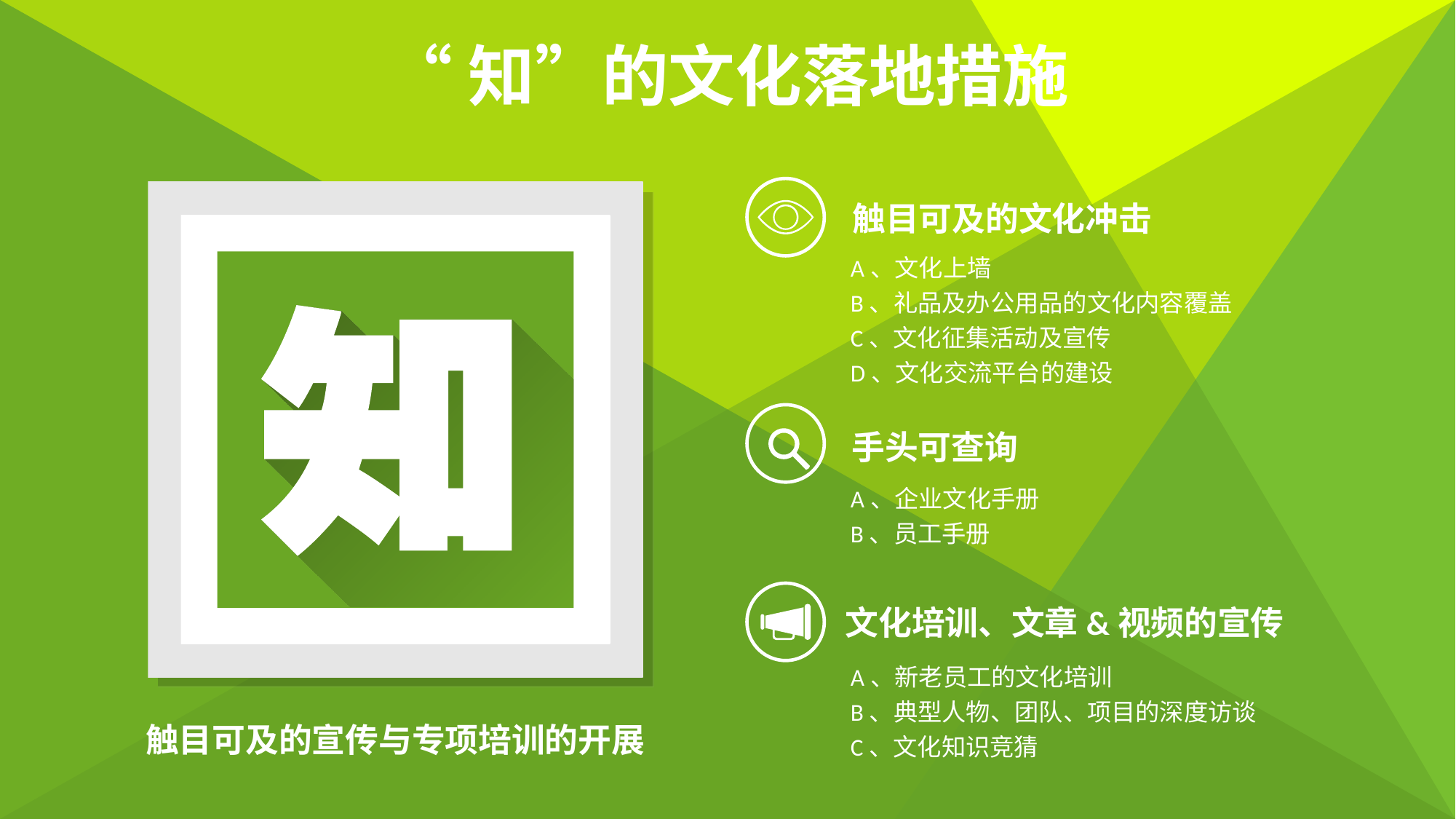

“知”的文化落地措施

触目可及的文化冲击
A、文化上墙
B、礼品及办公用品的文化内容覆盖
C、文化征集活动及宣传
D、文化交流平台的建设

手头可查询
A、企业文化手册
B、员工手册

文化培训、文章&视频的宣传
A、新老员工的文化培训
B、典型人物、团队、项目的深度访谈
C、文化知识竞猜
触目可及的宣传与专项培训的开展